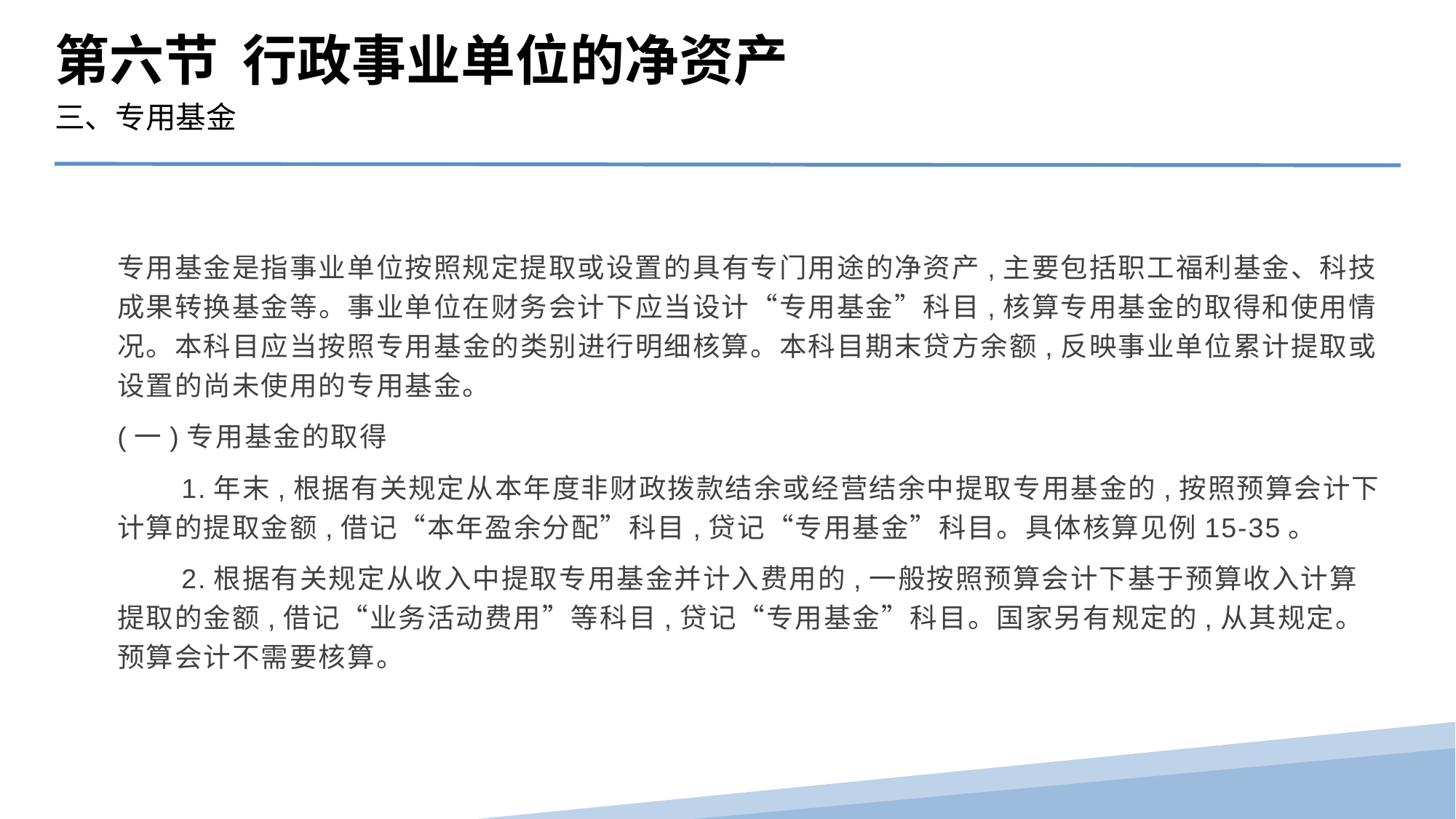

第六节  行政事业单位的净资产
三、专用基金
专用基金是指事业单位按照规定提取或设置的具有专门用途的净资产,主要包括职工福利基金、科技成果转换基金等。事业单位在财务会计下应当设计“专用基金”科目,核算专用基金的取得和使用情况。本科目应当按照专用基金的类别进行明细核算。本科目期末贷方余额,反映事业单位累计提取或设置的尚未使用的专用基金。
(一)专用基金的取得
　　1.年末,根据有关规定从本年度非财政拨款结余或经营结余中提取专用基金的,按照预算会计下计算的提取金额,借记“本年盈余分配”科目,贷记“专用基金”科目。具体核算见例15-35。
　　2.根据有关规定从收入中提取专用基金并计入费用的,一般按照预算会计下基于预算收入计算提取的金额,借记“业务活动费用”等科目,贷记“专用基金”科目。国家另有规定的,从其规定。预算会计不需要核算。